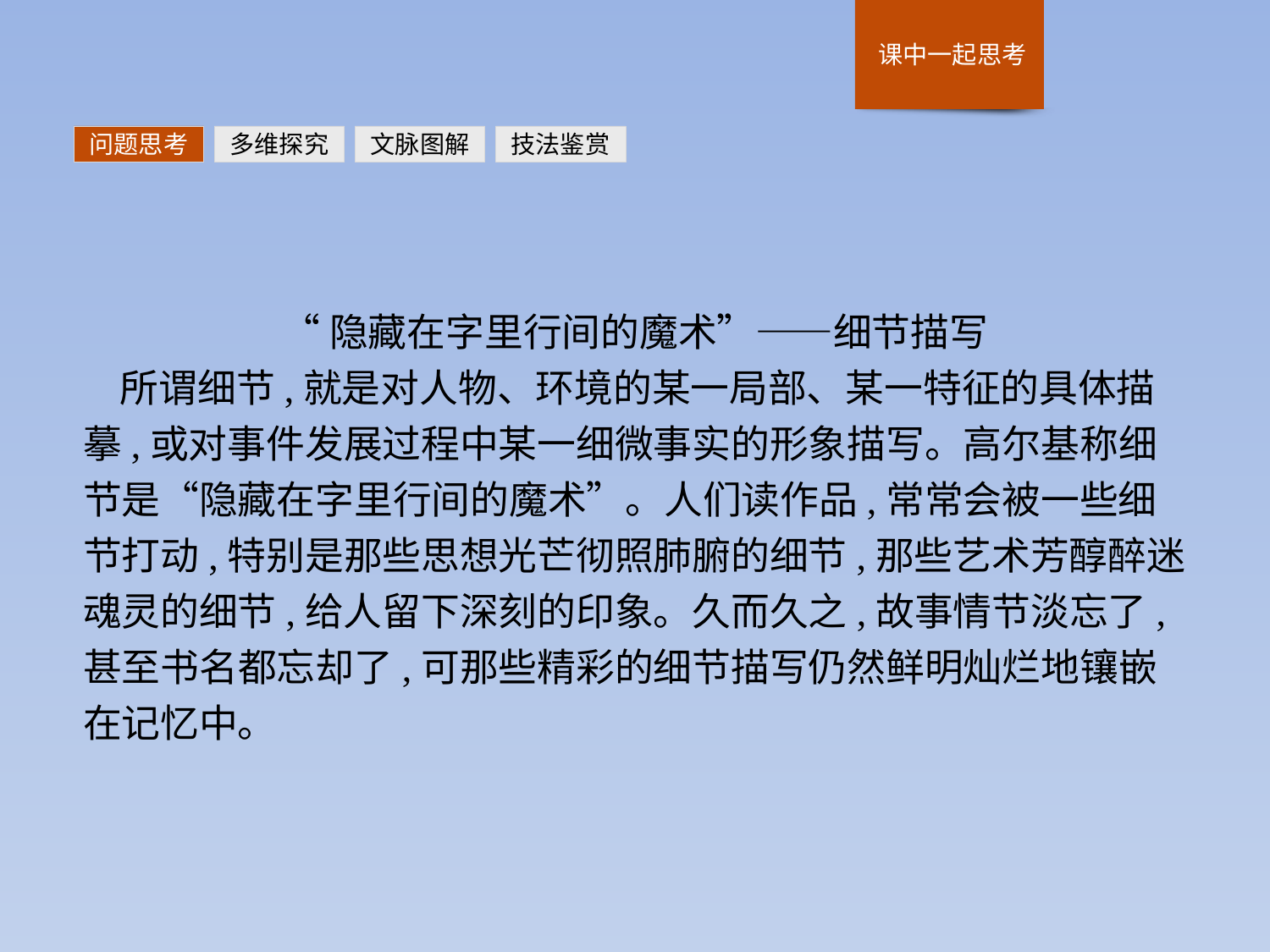

问题思考
多维探究
文脉图解
技法鉴赏
“隐藏在字里行间的魔术”——细节描写
所谓细节,就是对人物、环境的某一局部、某一特征的具体描摹,或对事件发展过程中某一细微事实的形象描写。高尔基称细节是“隐藏在字里行间的魔术”。人们读作品,常常会被一些细节打动,特别是那些思想光芒彻照肺腑的细节,那些艺术芳醇醉迷魂灵的细节,给人留下深刻的印象。久而久之,故事情节淡忘了,甚至书名都忘却了,可那些精彩的细节描写仍然鲜明灿烂地镶嵌在记忆中。